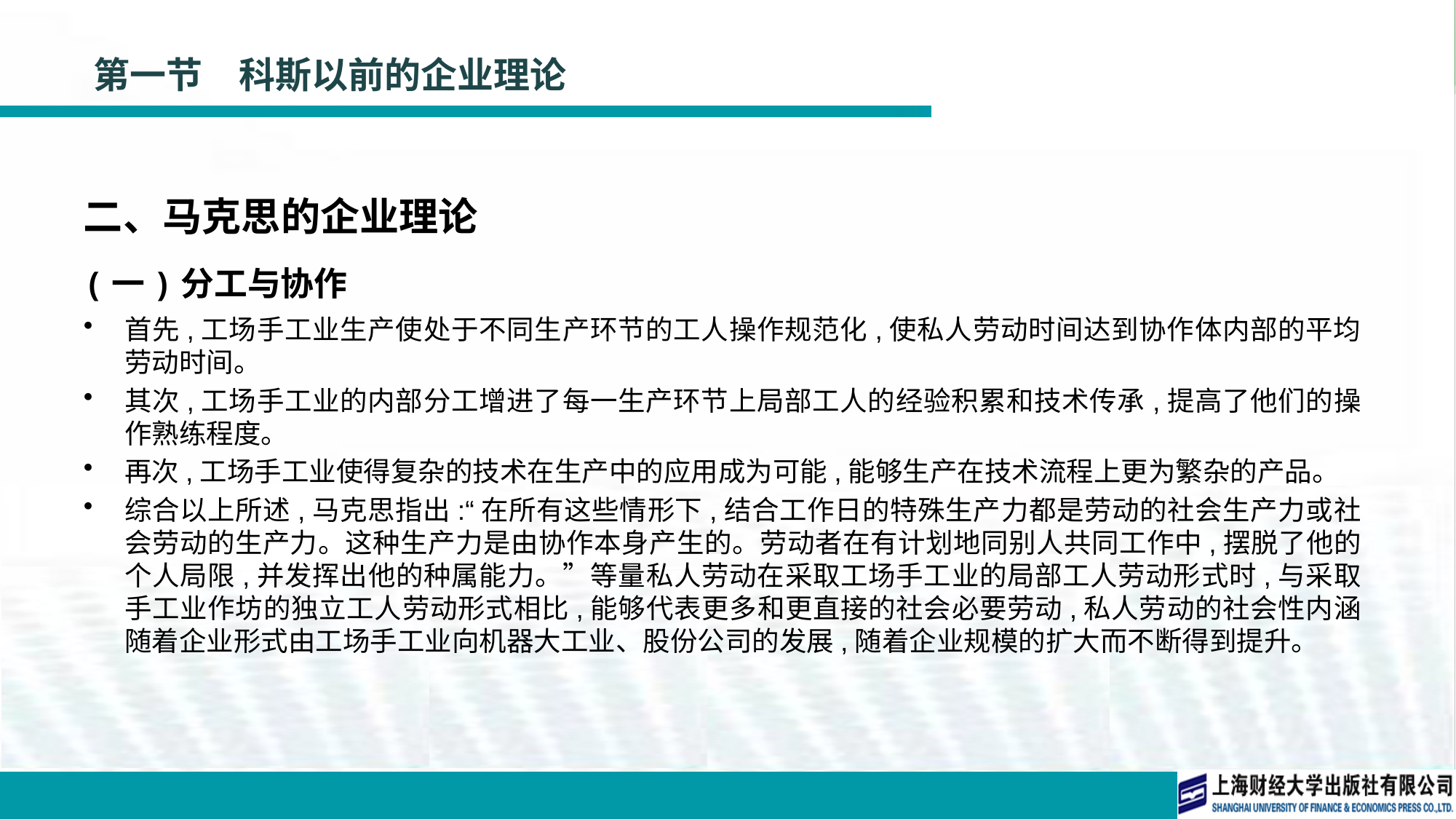

# 第一节　科斯以前的企业理论
二、马克思的企业理论
(一)分工与协作
首先,工场手工业生产使处于不同生产环节的工人操作规范化,使私人劳动时间达到协作体内部的平均劳动时间。
其次,工场手工业的内部分工增进了每一生产环节上局部工人的经验积累和技术传承,提高了他们的操作熟练程度。
再次,工场手工业使得复杂的技术在生产中的应用成为可能,能够生产在技术流程上更为繁杂的产品。
综合以上所述,马克思指出:“在所有这些情形下,结合工作日的特殊生产力都是劳动的社会生产力或社会劳动的生产力。这种生产力是由协作本身产生的。劳动者在有计划地同别人共同工作中,摆脱了他的个人局限,并发挥出他的种属能力。”等量私人劳动在采取工场手工业的局部工人劳动形式时,与采取手工业作坊的独立工人劳动形式相比,能够代表更多和更直接的社会必要劳动,私人劳动的社会性内涵随着企业形式由工场手工业向机器大工业、股份公司的发展,随着企业规模的扩大而不断得到提升。